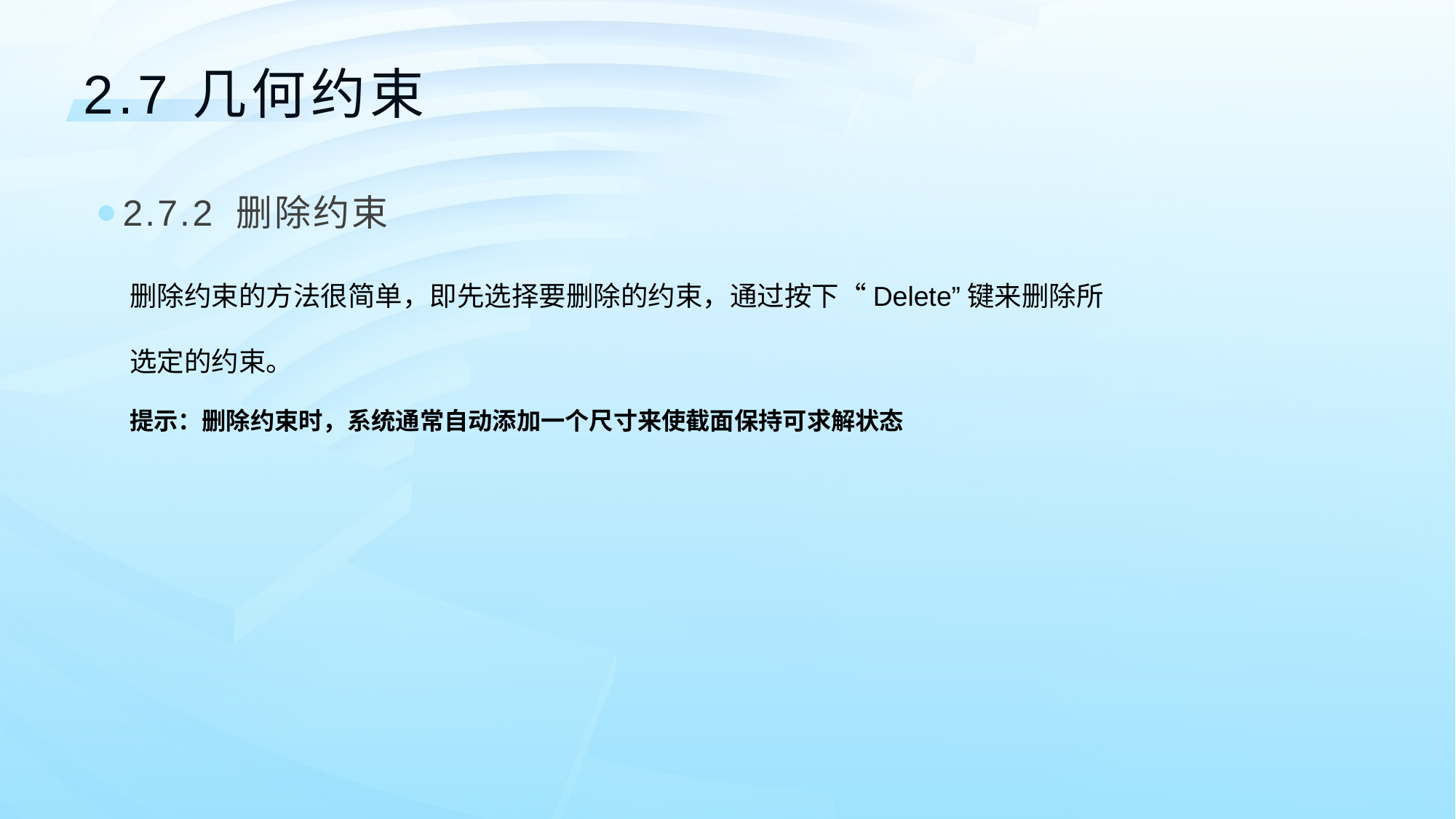

2.7	几何约束
2.7.2 删除约束
删除约束的方法很简单，即先选择要删除的约束，通过按下“Delete”键来删除所选定的约束。
提示：删除约束时，系统通常自动添加一个尺寸来使截面保持可求解状态